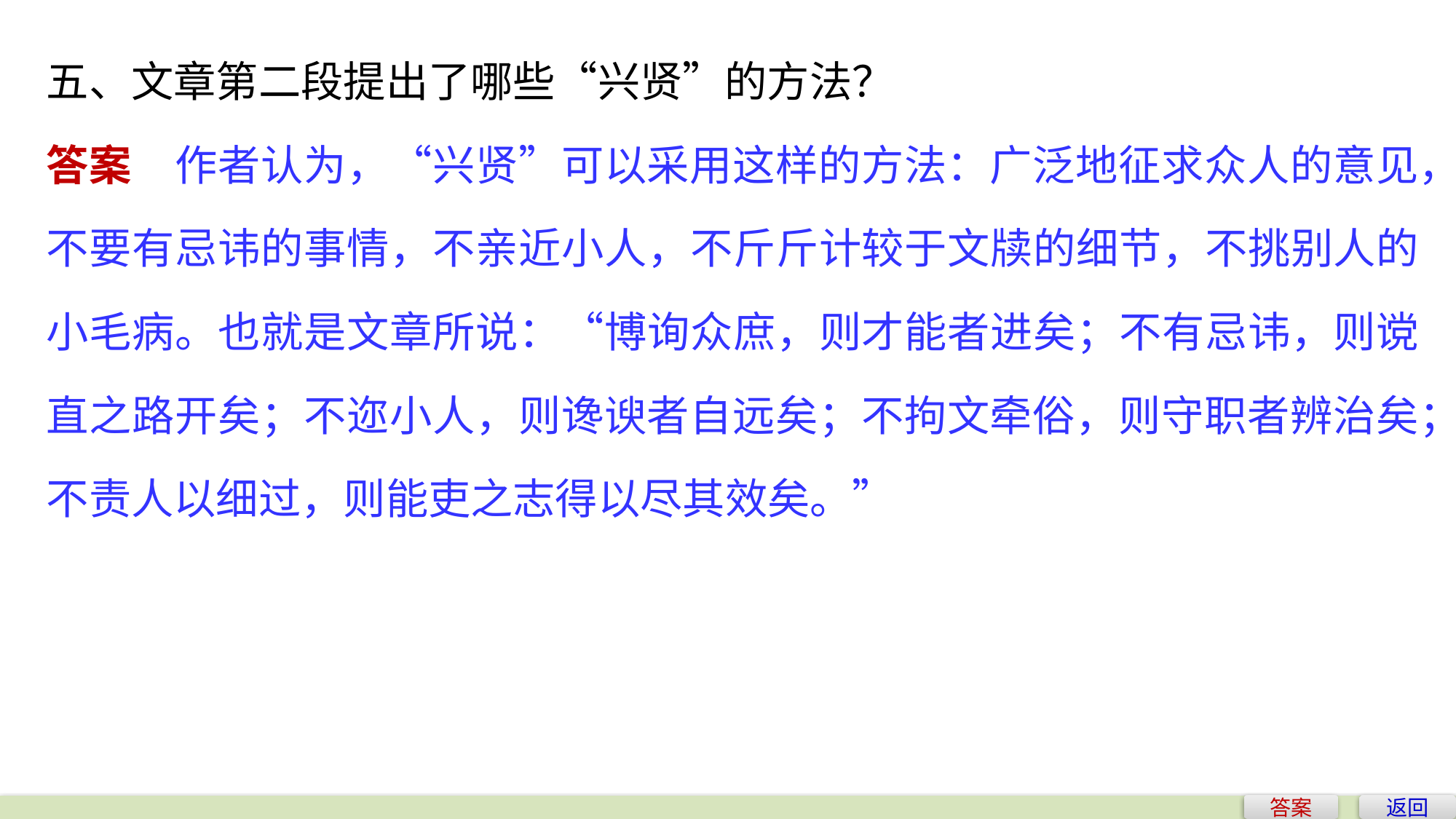

五、文章第二段提出了哪些“兴贤”的方法？
答案　作者认为，“兴贤”可以采用这样的方法：广泛地征求众人的意见，不要有忌讳的事情，不亲近小人，不斤斤计较于文牍的细节，不挑别人的小毛病。也就是文章所说：“博询众庶，则才能者进矣；不有忌讳，则谠直之路开矣；不迩小人，则谗谀者自远矣；不拘文牵俗，则守职者辨治矣；不责人以细过，则能吏之志得以尽其效矣。”
答案
返回